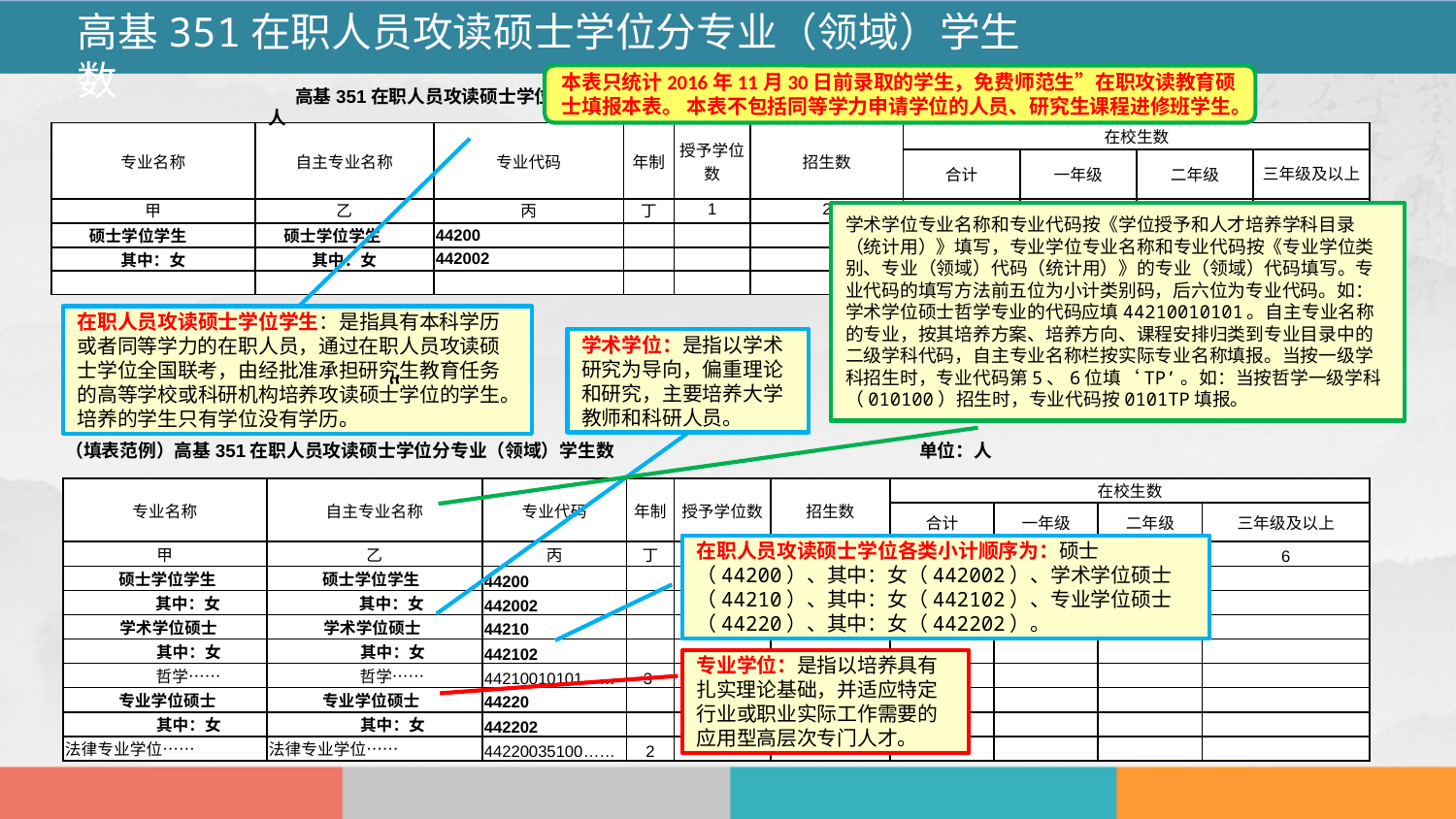

高基351在职人员攻读硕士学位分专业（领域）学生数
本表只统计2016年11月30日前录取的学生，免费师范生”在职攻读教育硕士填报本表。 本表不包括同等学力申请学位的人员、研究生课程进修班学生。
高基351在职人员攻读硕士学位分专业（领域）学生数                                                                                     单位：人
| 专业名称 | 自主专业名称 | 专业代码 | 年制 | 授予学位数 | 招生数 | 在校生数 |  |  |  |
| --- | --- | --- | --- | --- | --- | --- | --- | --- | --- |
|  |  |  |  |  |  | 合计 | 一年级 | 二年级 | 三年级及以上 |
| 甲 | 乙 | 丙 | 丁 | 1 | 2 | 3 | 4 | 5 | 6 |
| 硕士学位学生 | 硕士学位学生 | 44200 |  |  |  |  |  |  |  |
| 其中：女 | 其中：女 | 442002 |  |  |  |  |  |  |  |
|  |  |  |  |  |  |  |  |  |  |
学术学位专业名称和专业代码按《学位授予和人才培养学科目录（统计用）》填写，专业学位专业名称和专业代码按《专业学位类别、专业（领域）代码（统计用）》的专业（领域）代码填写。专业代码的填写方法前五位为小计类别码，后六位为专业代码。如：学术学位硕士哲学专业的代码应填44210010101。自主专业名称的专业，按其培养方案、培养方向、课程安排归类到专业目录中的二级学科代码，自主专业名称栏按实际专业名称填报。当按一级学科招生时，专业代码第5、6位填‘TP’。如：当按哲学一级学科（010100）招生时，专业代码按0101TP填报。
在职人员攻读硕士学位学生：是指具有本科学历或者同等学力的在职人员，通过在职人员攻读硕士学位全国联考，由经批准承担研究生教育任务的高等学校或科研机构培养攻读硕士学位的学生。培养的学生只有学位没有学历。
学术学位：是指以学术研究为导向，偏重理论和研究，主要培养大学教师和科研人员。
 “
（填表范例）高基351在职人员攻读硕士学位分专业（领域）学生数                                                                          单位：人
| 专业名称 | 自主专业名称 | 专业代码 | 年制 | 授予学位数 | 招生数 | 在校生数 |  |  |  |
| --- | --- | --- | --- | --- | --- | --- | --- | --- | --- |
|  |  |  |  |  |  | 合计 | 一年级 | 二年级 | 三年级及以上 |
| 甲 | 乙 | 丙 | 丁 | 1 | 2 | 3 | 4 | 5 | 6 |
| 硕士学位学生 | 硕士学位学生 | 44200 |  |  |  |  |  |  |  |
| 其中：女 | 其中：女 | 442002 |  |  |  |  |  |  |  |
| 学术学位硕士 | 学术学位硕士 | 44210 |  |  |  |  |  |  |  |
| 其中：女 | 其中：女 | 442102 |  |  |  |  |  |  |  |
| 哲学…… | 哲学…… | 44210010101…… | 3 |  |  |  |  |  |  |
| 专业学位硕士 | 专业学位硕士 | 44220 |  |  |  |  |  |  |  |
| 其中：女 | 其中：女 | 442202 |  |  |  |  |  |  |  |
| 法律专业学位…… | 法律专业学位…… | 44220035100…… | 2 |  |  |  |  |  |  |
在职人员攻读硕士学位各类小计顺序为：硕士（44200）、其中：女（442002）、学术学位硕士（44210）、其中：女（442102）、专业学位硕士（44220）、其中：女（442202）。
专业学位：是指以培养具有扎实理论基础，并适应特定行业或职业实际工作需要的应用型高层次专门人才。